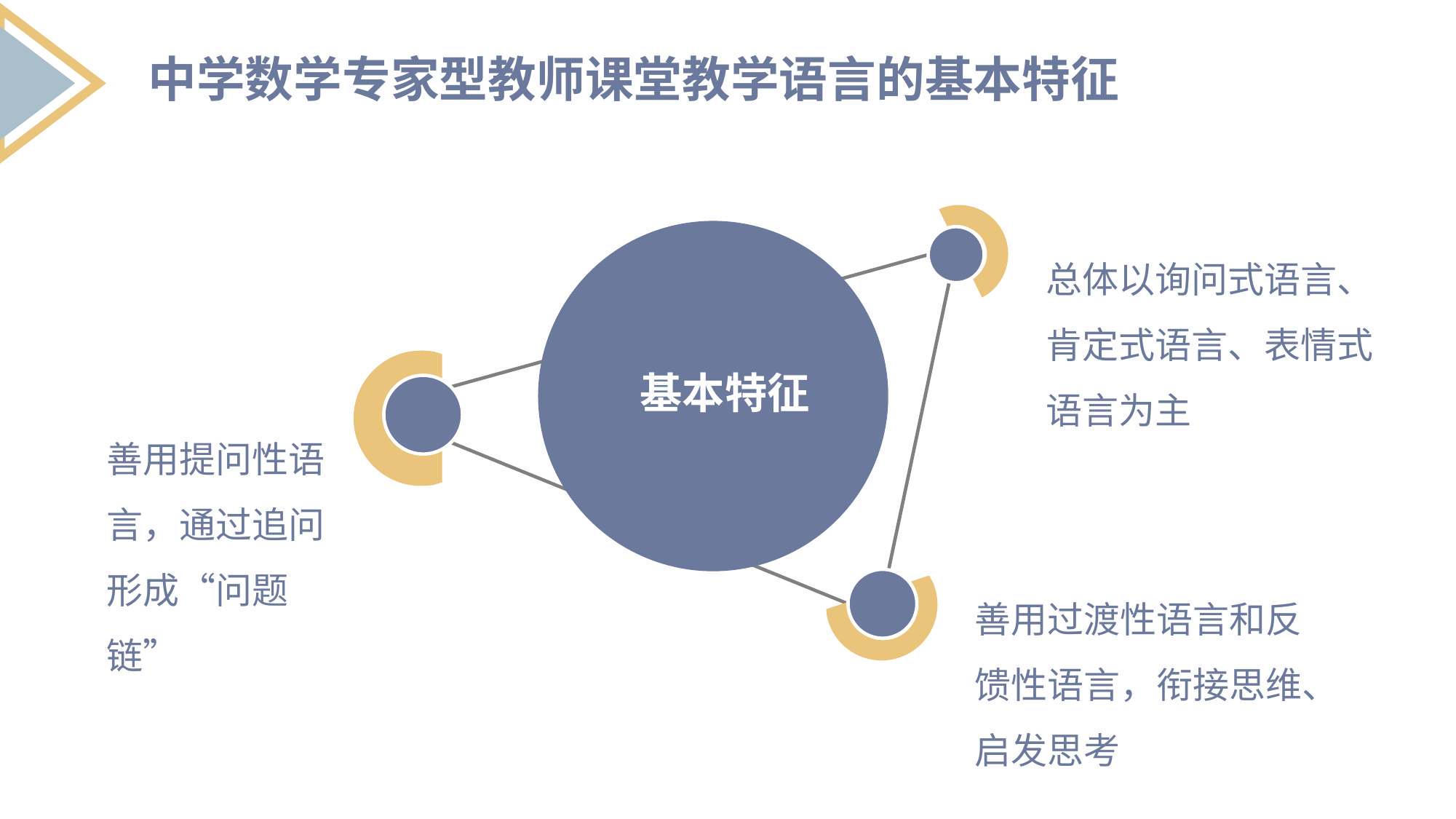

中学数学专家型教师课堂教学语言的基本特征

总体以询问式语言、肯定式语言、表情式语言为主

基本特征

善用提问性语言，通过追问形成“问题链”

善用过渡性语言和反馈性语言，衔接思维、启发思考